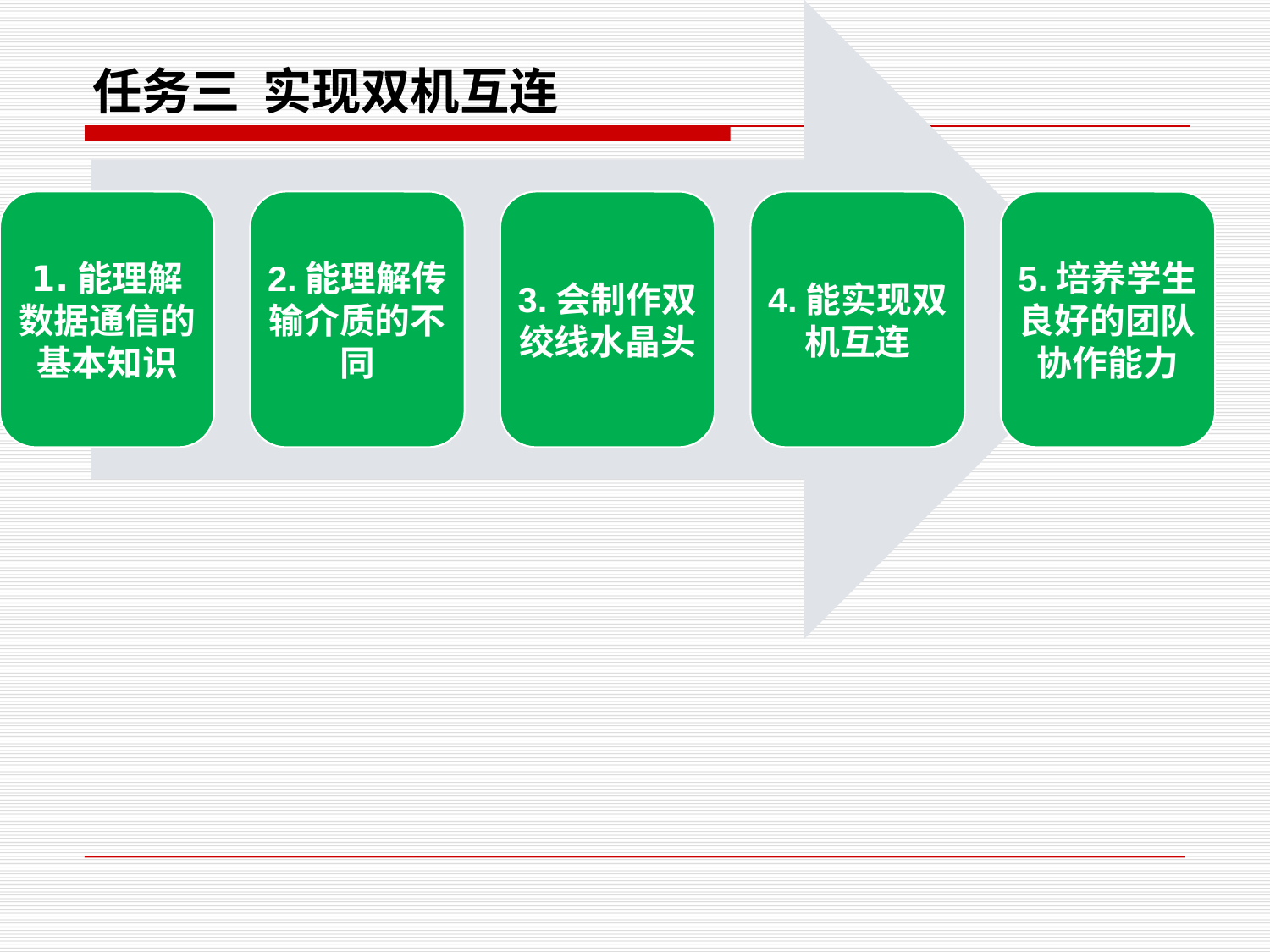

任务三  实现双机互连
1.能理解数据通信的基本知识
2.能理解传输介质的不同
3.会制作双绞线水晶头
4.能实现双机互连
5.培养学生良好的团队协作能力
69